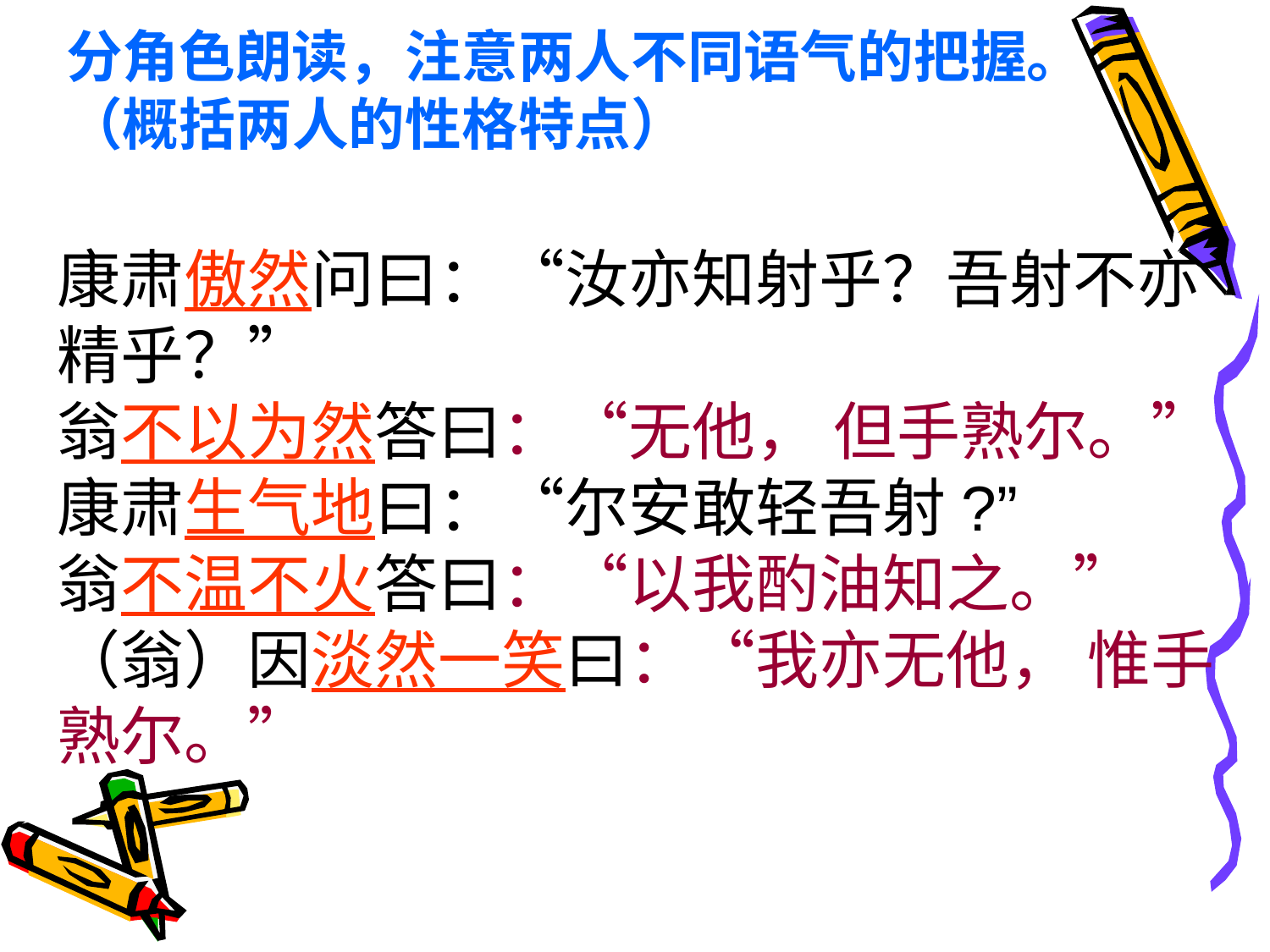

分角色朗读，注意两人不同语气的把握。
（概括两人的性格特点）
康肃傲然问曰：“汝亦知射乎？吾射不亦精乎？”
翁不以为然答曰：“无他， 但手熟尔。”
康肃生气地曰：“尔安敢轻吾射?”
翁不温不火答曰：“以我酌油知之。”
（翁）因淡然一笑曰：“我亦无他， 惟手熟尔。”